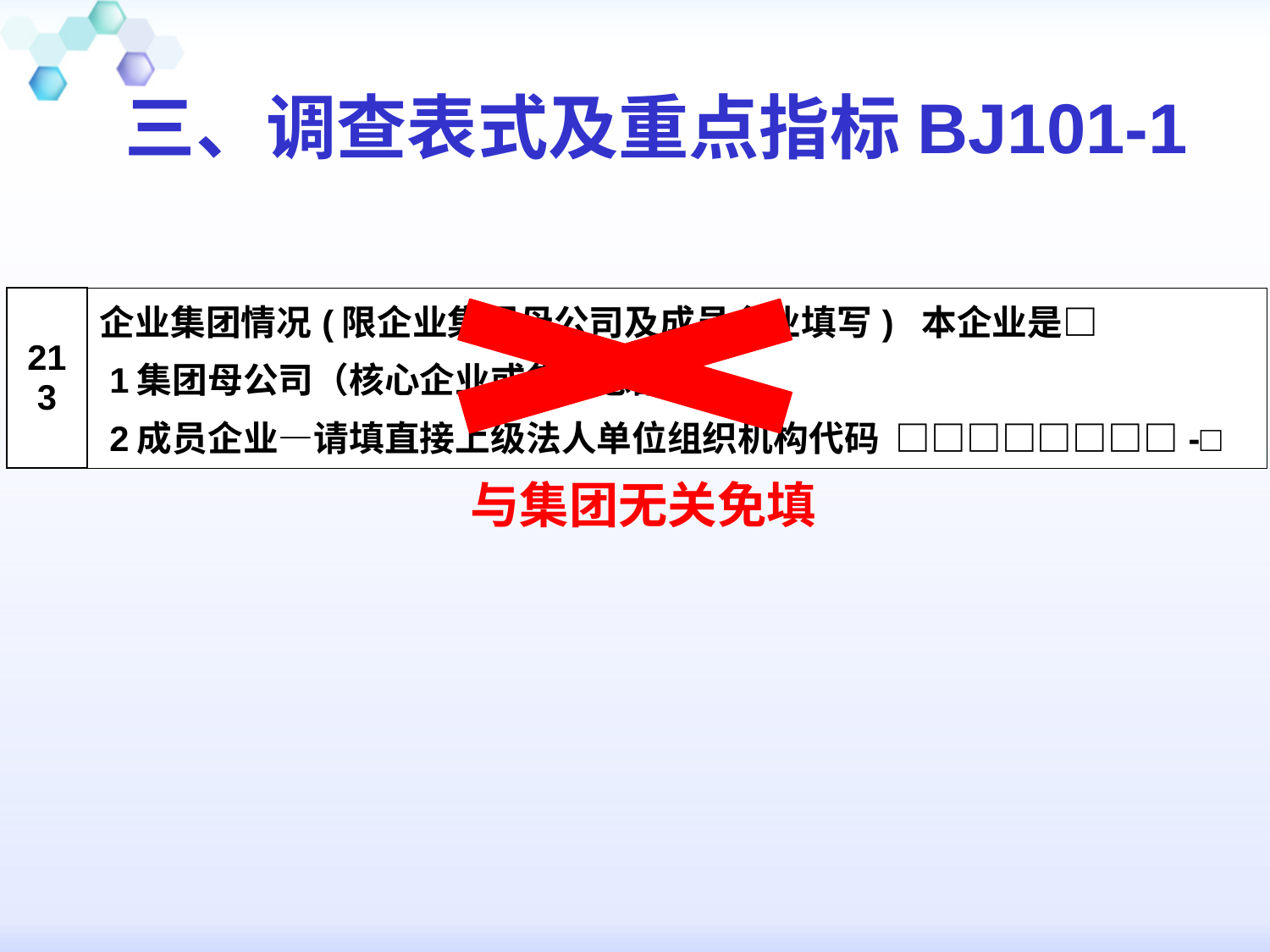

三、调查表式及重点指标BJ101-1

与集团无关免填
| 213 | 企业集团情况(限企业集团母公司及成员企业填写) 本企业是□ 1集团母公司（核心企业或集团总部） 2成员企业—请填直接上级法人单位组织机构代码 □□□□□□□□-□ |
| --- | --- |